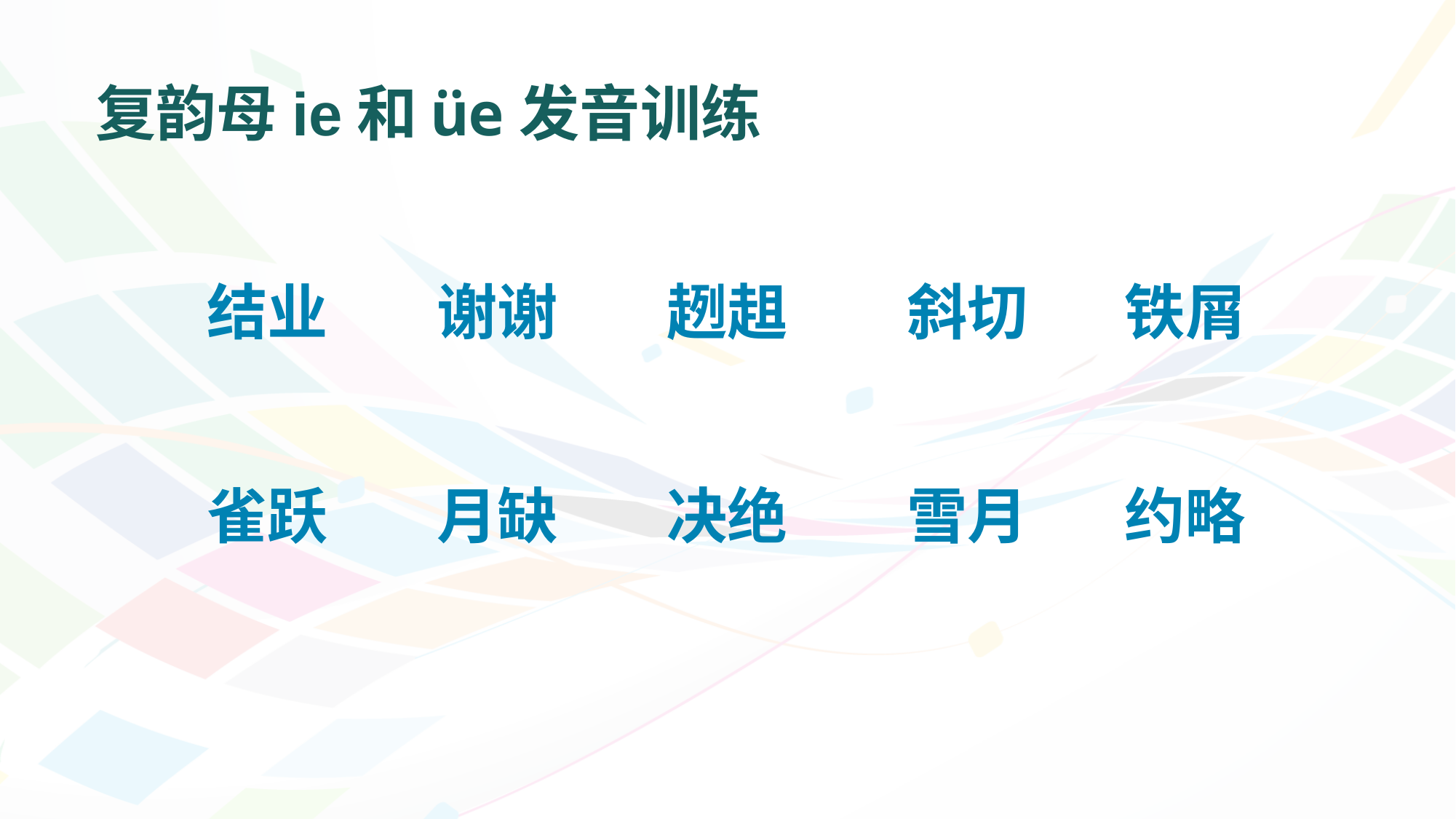

# 复韵母ie和üe发音训练
结业
谢谢
趔趄
斜切
铁屑
约略
雀跃
月缺
雪月
决绝